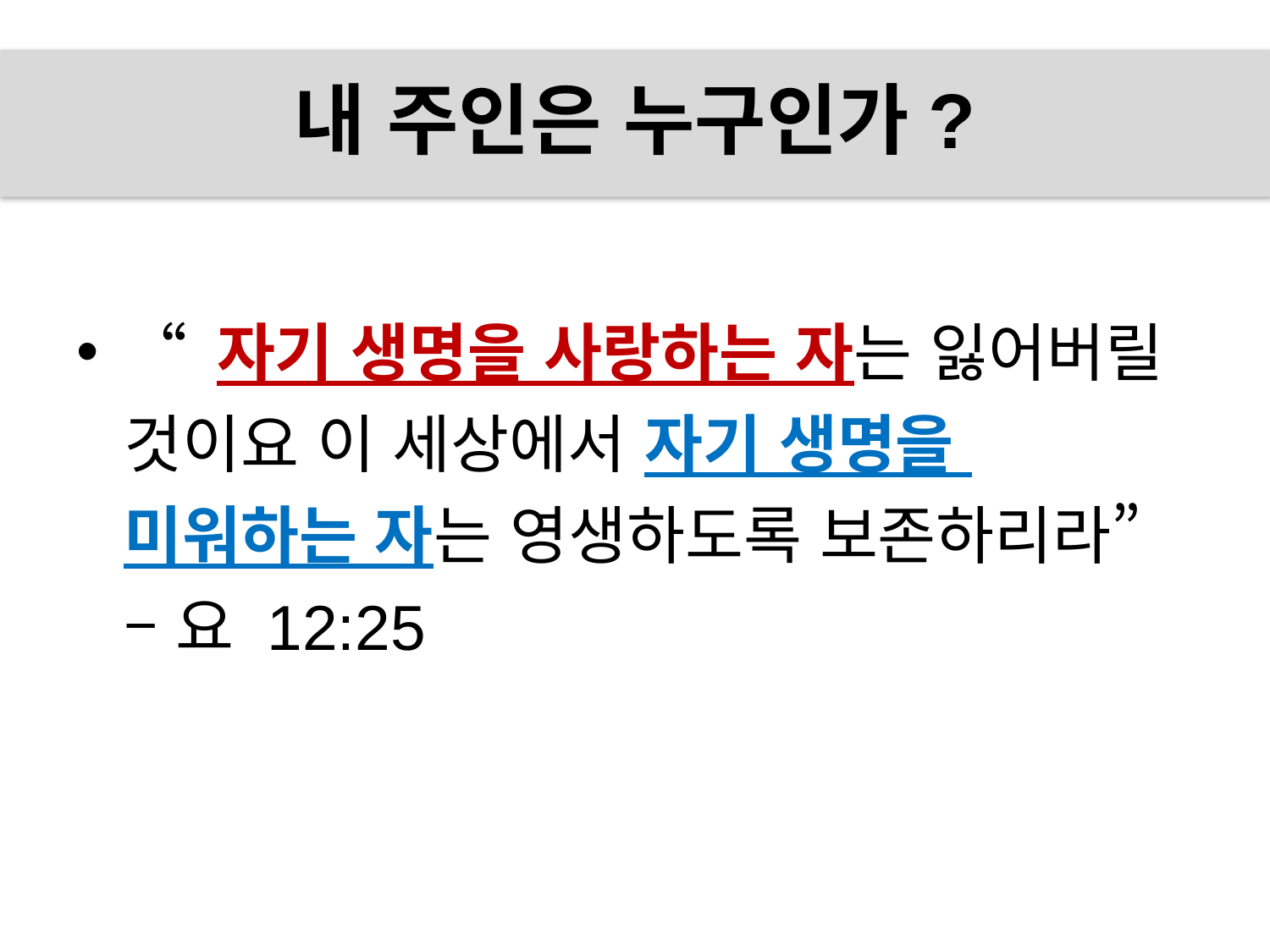

# 내 주인은 누구인가?

“ 자기 생명을 사랑하는 자는 잃어버릴 것이요 이 세상에서 자기 생명을
미워하는 자는 영생하도록 보존하리라”
– 요 12:25